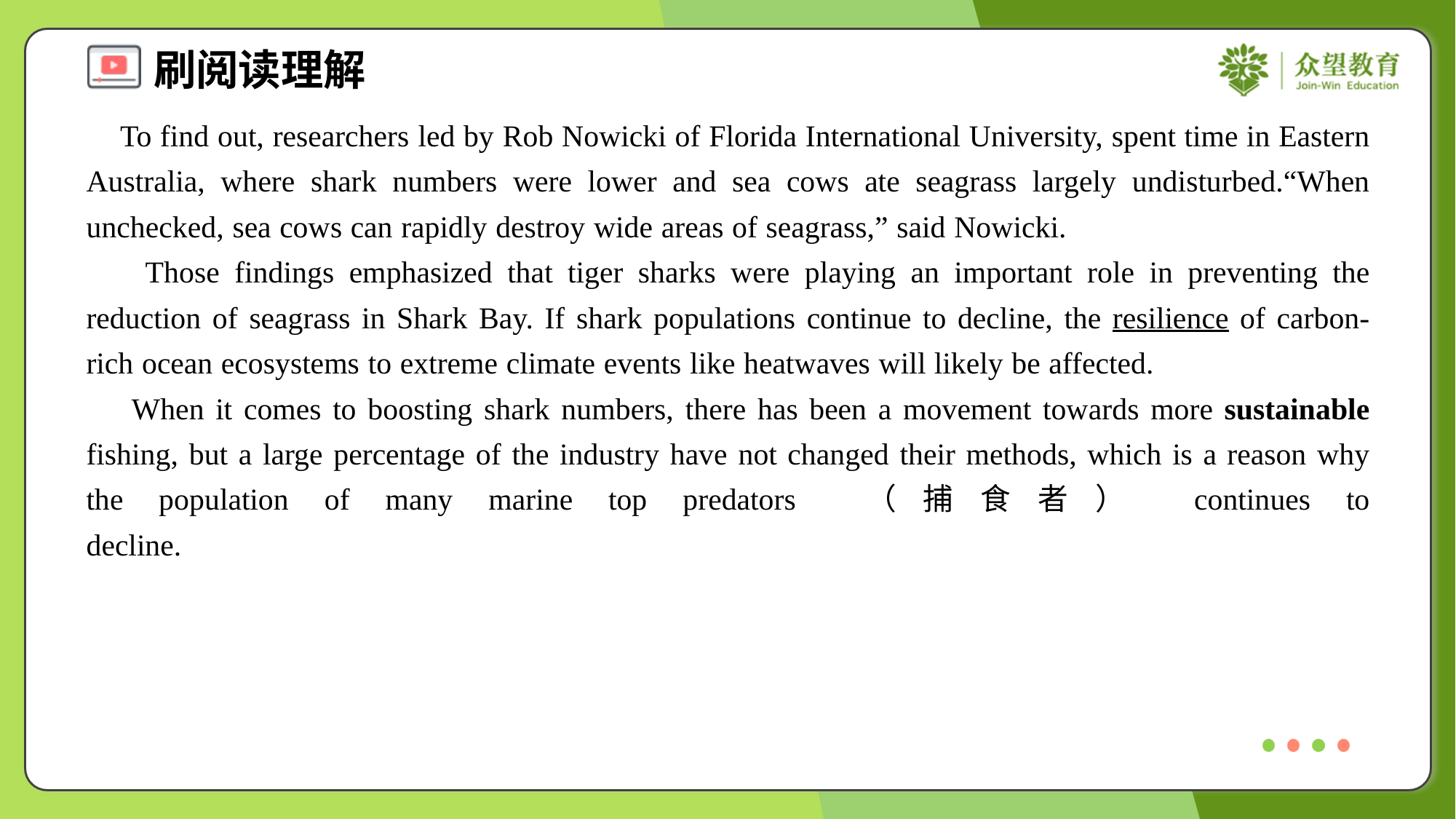

To find out, researchers led by Rob Nowicki of Florida International University, spent time in Eastern Australia, where shark numbers were lower and sea cows ate seagrass largely undisturbed.“When unchecked, sea cows can rapidly destroy wide areas of seagrass,” said Nowicki.
    Those findings emphasized that tiger sharks were playing an important role in preventing the reduction of seagrass in Shark Bay. If shark populations continue to decline, the resilience of carbon-rich ocean ecosystems to extreme climate events like heatwaves will likely be affected.
    When it comes to boosting shark numbers, there has been a movement towards more sustainable fishing, but a large percentage of the industry have not changed their methods, which is a reason why the population of many marine top predators （捕食者） continues to decline.#6